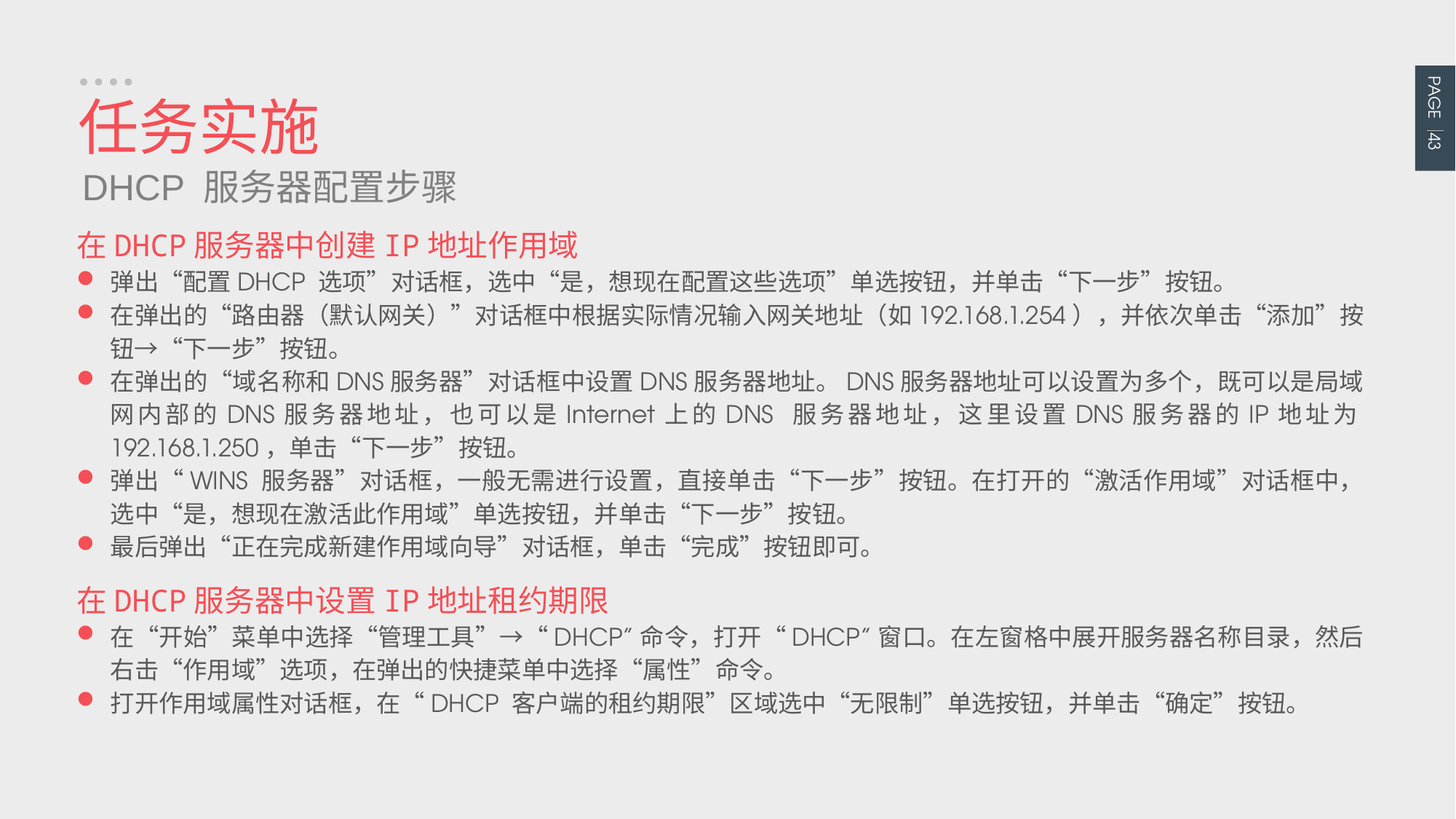

PAGE   43
任务实施
DHCP 服务器配置步骤
在DHCP服务器中创建IP地址作用域
弹出“配置DHCP 选项”对话框，选中“是，想现在配置这些选项”单选按钮，并单击“下一步”按钮。
在弹出的“路由器（默认网关）”对话框中根据实际情况输入网关地址（如192.168.1.254），并依次单击“添加”按钮→“下一步”按钮。
在弹出的“域名称和DNS服务器”对话框中设置DNS服务器地址。DNS服务器地址可以设置为多个，既可以是局域网内部的DNS服务器地址，也可以是Internet上的DNS 服务器地址，这里设置DNS服务器的IP地址为192.168.1.250，单击“下一步”按钮。
弹出“WINS 服务器”对话框，一般无需进行设置，直接单击“下一步”按钮。在打开的“激活作用域”对话框中，选中“是，想现在激活此作用域”单选按钮，并单击“下一步”按钮。
最后弹出“正在完成新建作用域向导”对话框，单击“完成”按钮即可。
在DHCP服务器中设置IP地址租约期限
在“开始”菜单中选择“管理工具”→“DHCP”命令，打开“DHCP”窗口。在左窗格中展开服务器名称目录，然后右击“作用域”选项，在弹出的快捷菜单中选择“属性”命令。
打开作用域属性对话框，在“DHCP 客户端的租约期限”区域选中“无限制”单选按钮，并单击“确定”按钮。